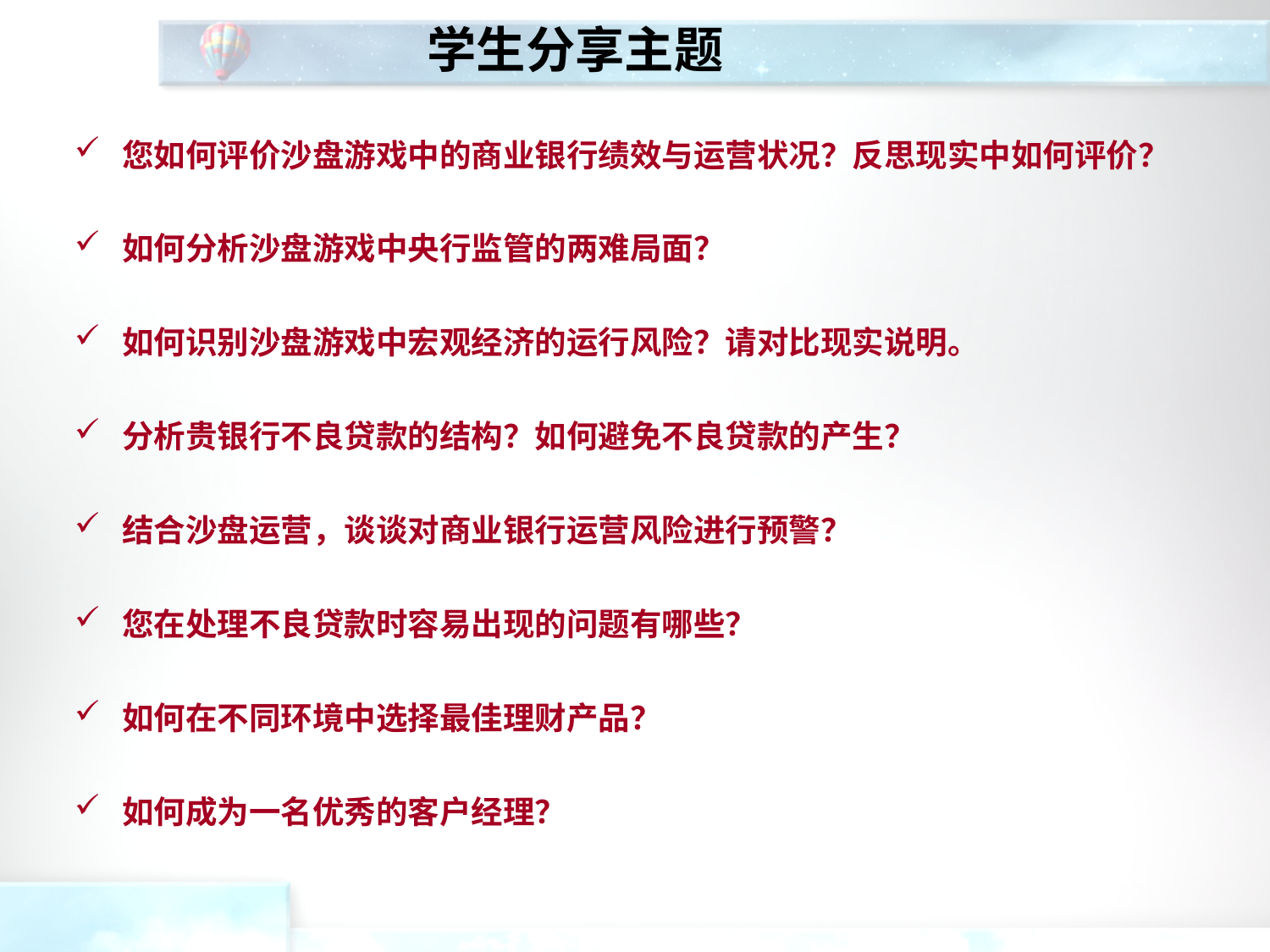

学生分享主题
您如何评价沙盘游戏中的商业银行绩效与运营状况？反思现实中如何评价？
如何分析沙盘游戏中央行监管的两难局面？
如何识别沙盘游戏中宏观经济的运行风险？请对比现实说明。
分析贵银行不良贷款的结构？如何避免不良贷款的产生？
结合沙盘运营，谈谈对商业银行运营风险进行预警？
您在处理不良贷款时容易出现的问题有哪些？
如何在不同环境中选择最佳理财产品？
如何成为一名优秀的客户经理？